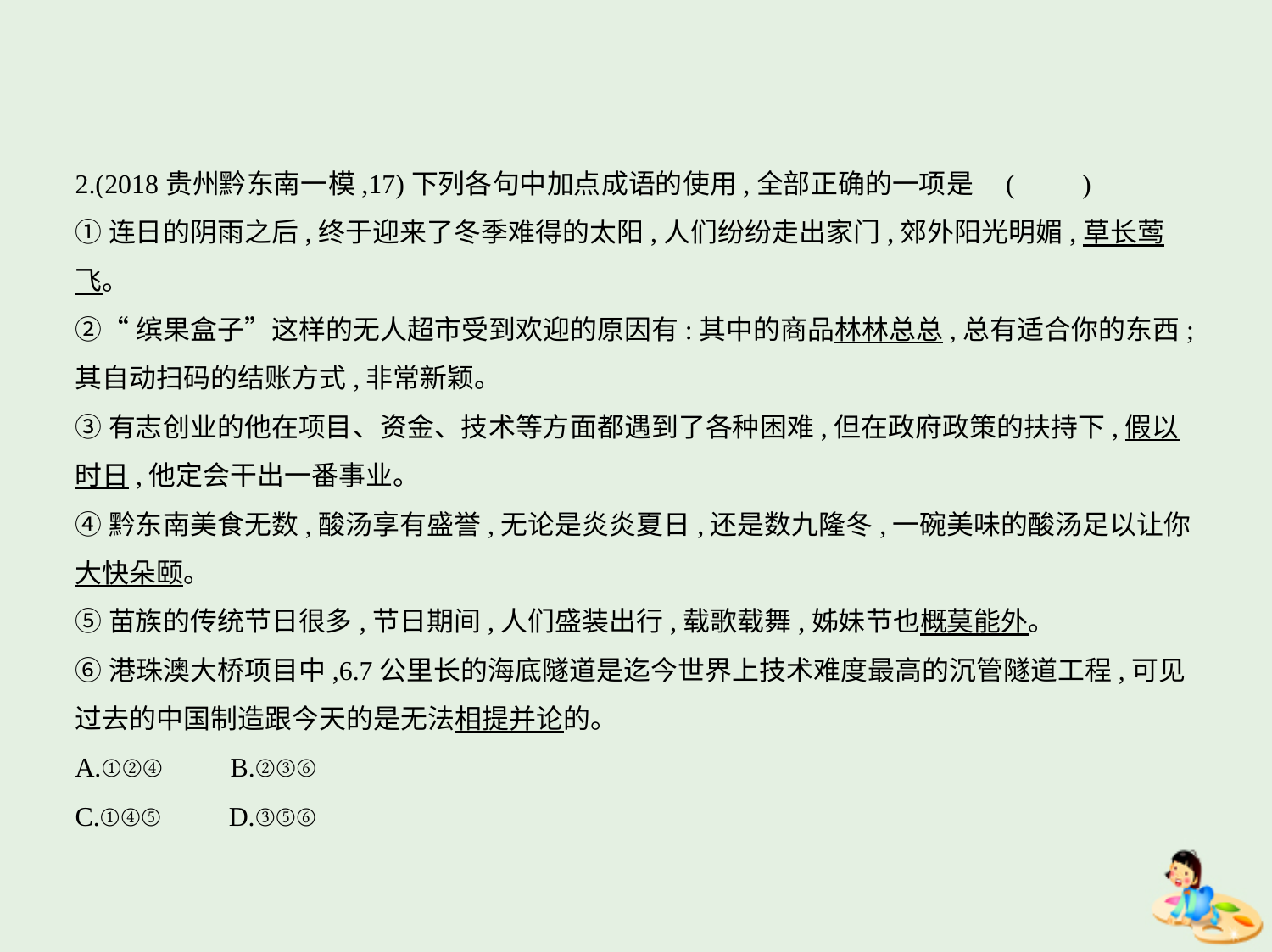

2.(2018贵州黔东南一模,17)下列各句中加点成语的使用,全部正确的一项是 (　　)
①连日的阴雨之后,终于迎来了冬季难得的太阳,人们纷纷走出家门,郊外阳光明媚,草长莺
飞。
②“缤果盒子”这样的无人超市受到欢迎的原因有:其中的商品林林总总,总有适合你的东西;
其自动扫码的结账方式,非常新颖。
③有志创业的他在项目、资金、技术等方面都遇到了各种困难,但在政府政策的扶持下,假以
时日,他定会干出一番事业。
④黔东南美食无数,酸汤享有盛誉,无论是炎炎夏日,还是数九隆冬,一碗美味的酸汤足以让你
大快朵颐。
⑤苗族的传统节日很多,节日期间,人们盛装出行,载歌载舞,姊妹节也概莫能外。
⑥港珠澳大桥项目中,6.7公里长的海底隧道是迄今世界上技术难度最高的沉管隧道工程,可见
过去的中国制造跟今天的是无法相提并论的。
A.①②④　　B.②③⑥
C.①④⑤　　D.③⑤⑥